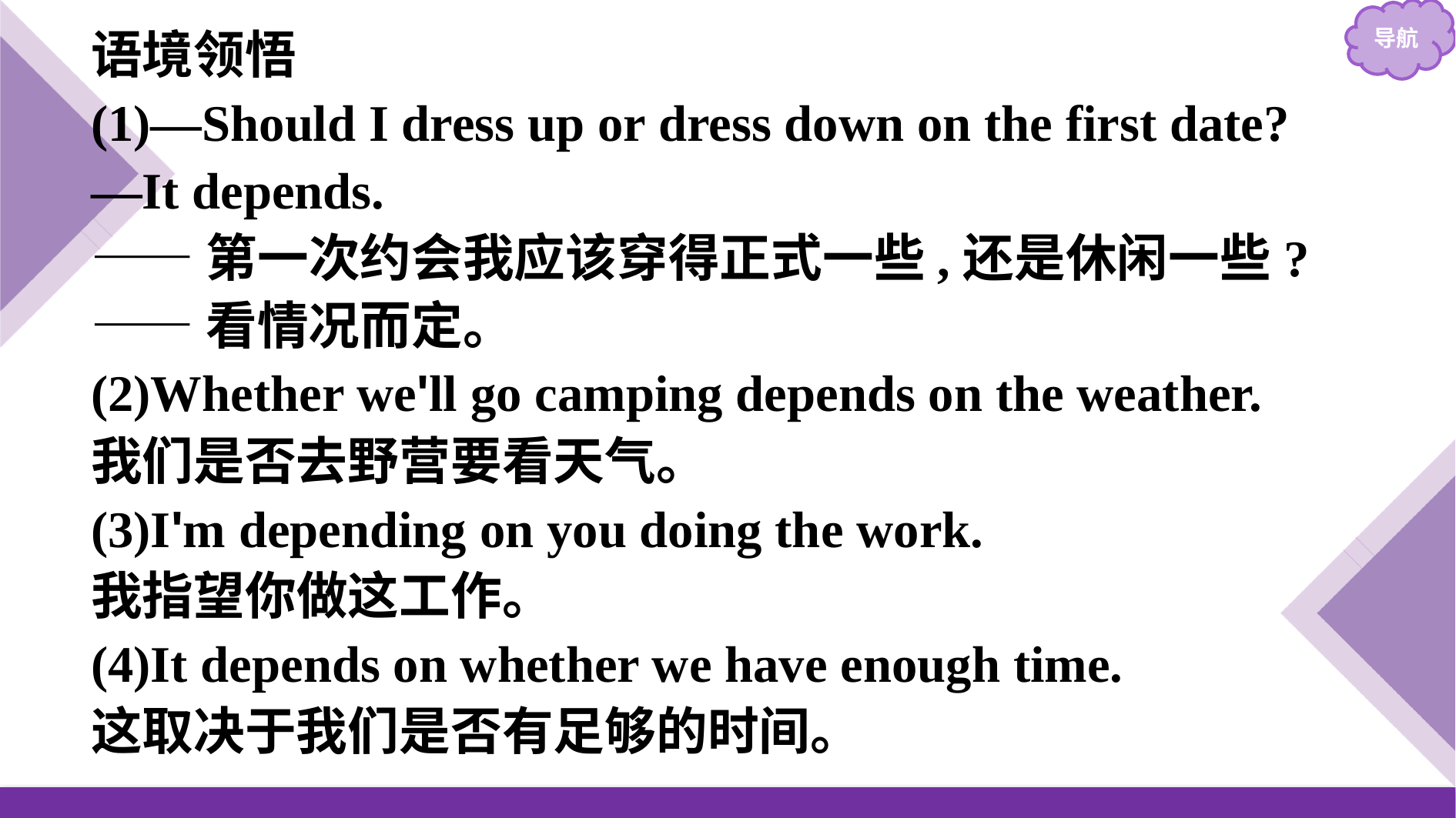

语境领悟
(1)—Should I dress up or dress down on the first date?
—It depends.
——第一次约会我应该穿得正式一些,还是休闲一些?
——看情况而定。
(2)Whether we'll go camping depends on the weather.
我们是否去野营要看天气。
(3)I'm depending on you doing the work.
我指望你做这工作。
(4)It depends on whether we have enough time.
这取决于我们是否有足够的时间。